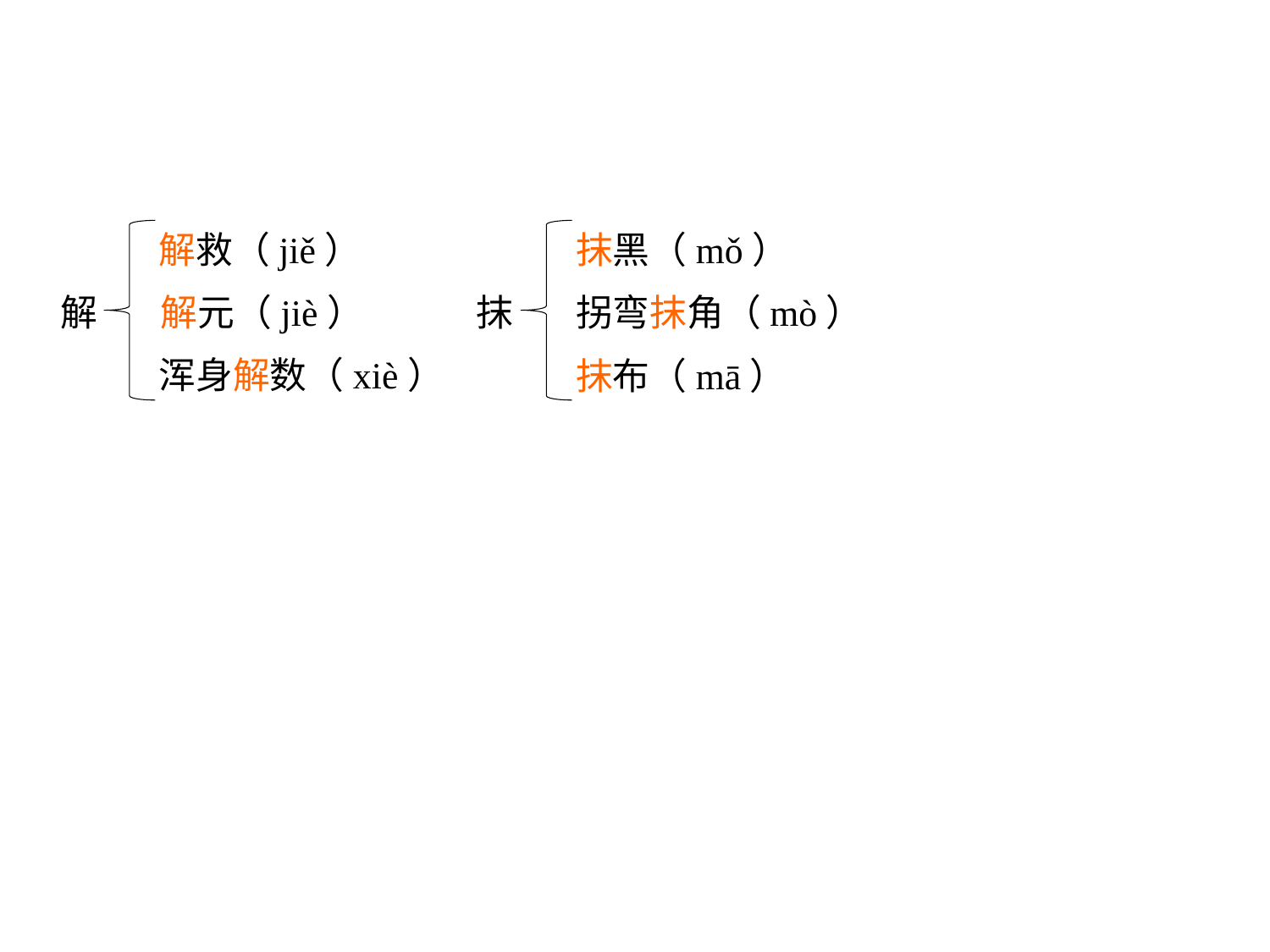

解救（jiě）
解
解元（jiè）
抹黑（mǒ）
抹
拐弯抹角（mò）
抹布（mā）
浑身解数（xiè）